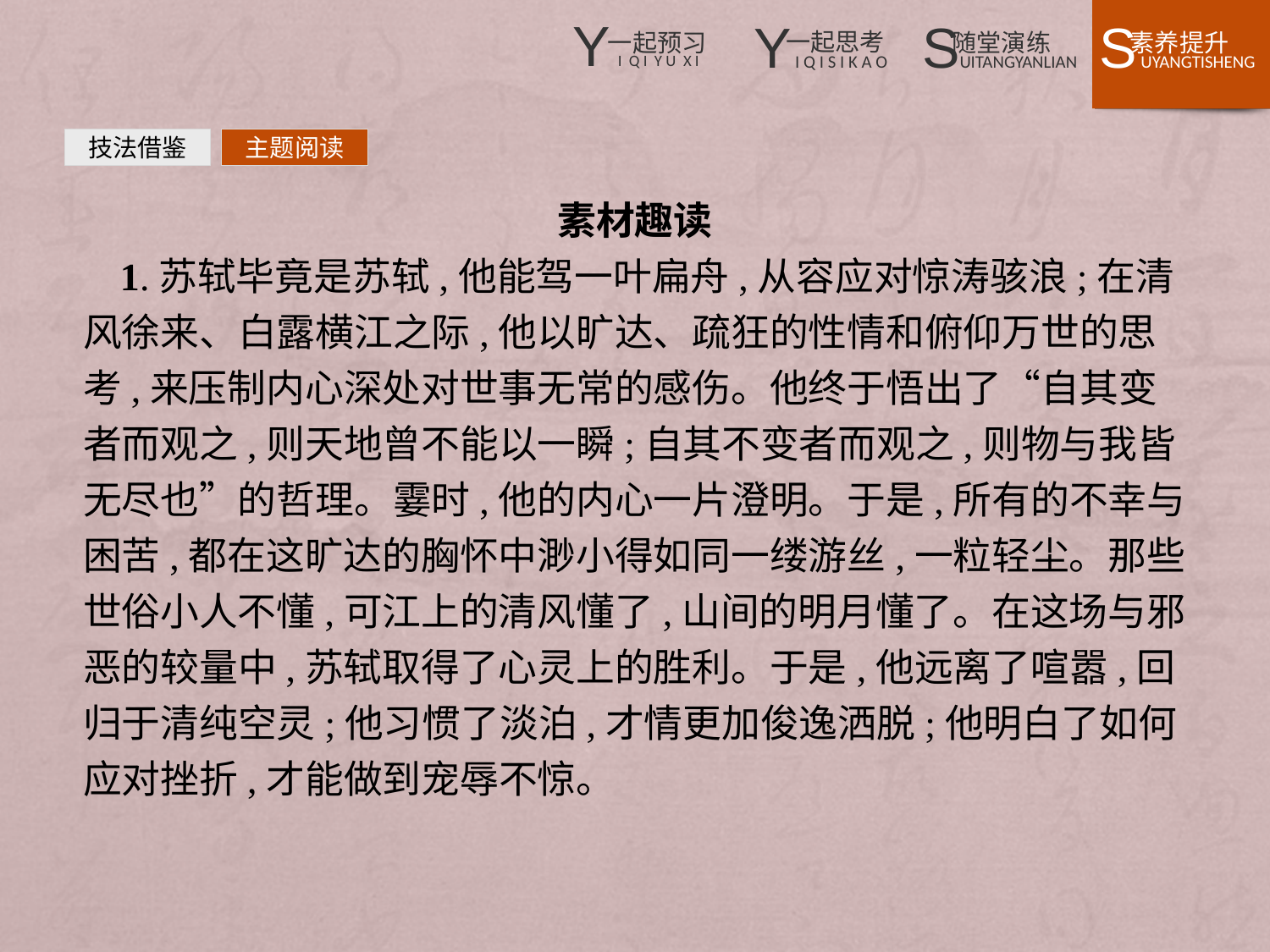

技法借鉴
主题阅读
素材趣读
1.苏轼毕竟是苏轼,他能驾一叶扁舟,从容应对惊涛骇浪;在清风徐来、白露横江之际,他以旷达、疏狂的性情和俯仰万世的思考,来压制内心深处对世事无常的感伤。他终于悟出了“自其变者而观之,则天地曾不能以一瞬;自其不变者而观之,则物与我皆无尽也”的哲理。霎时,他的内心一片澄明。于是,所有的不幸与困苦,都在这旷达的胸怀中渺小得如同一缕游丝,一粒轻尘。那些世俗小人不懂,可江上的清风懂了,山间的明月懂了。在这场与邪恶的较量中,苏轼取得了心灵上的胜利。于是,他远离了喧嚣,回归于清纯空灵;他习惯了淡泊,才情更加俊逸洒脱;他明白了如何应对挫折,才能做到宠辱不惊。